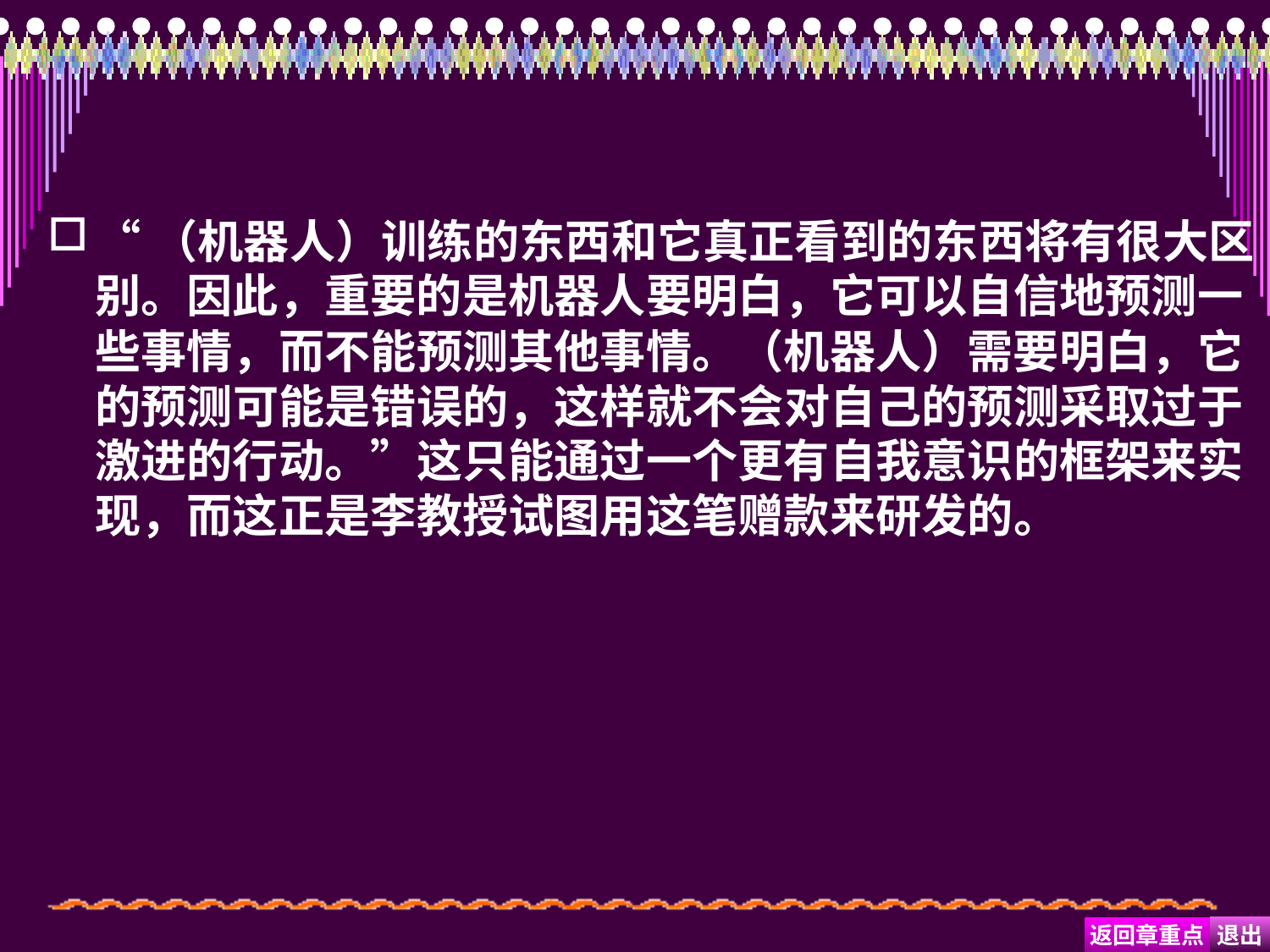

#
“（机器人）训练的东西和它真正看到的东西将有很大区别。因此，重要的是机器人要明白，它可以自信地预测一些事情，而不能预测其他事情。（机器人）需要明白，它的预测可能是错误的，这样就不会对自己的预测采取过于激进的行动。”这只能通过一个更有自我意识的框架来实现，而这正是李教授试图用这笔赠款来研发的。